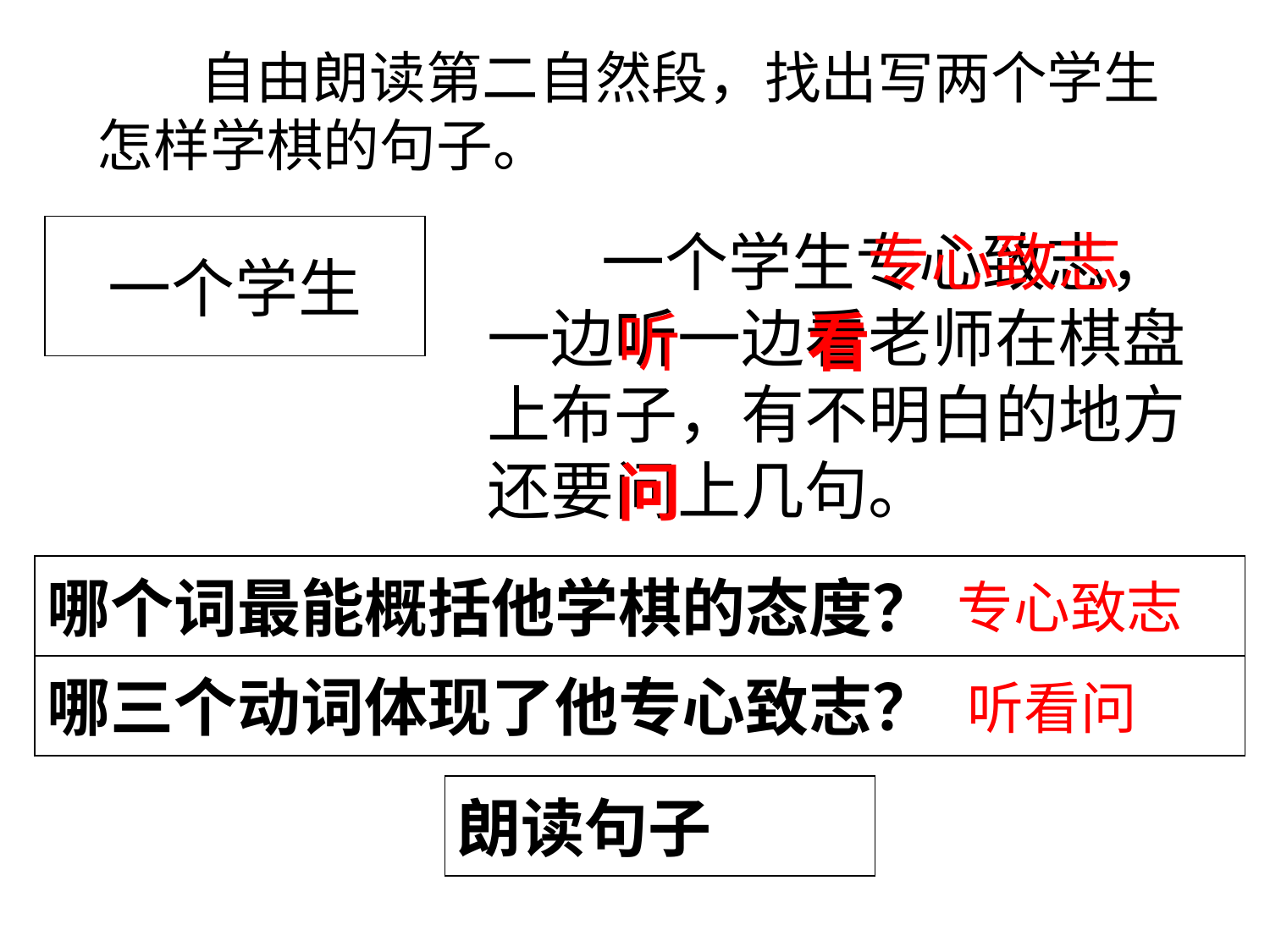

自由朗读第二自然段，找出写两个学生怎样学棋的句子。
一个学生
       一个学生专心致志，一边听一边看老师在棋盘上布子，有不明白的地方还要问上几句。
专心致志
听
看
问
哪个词最能概括他学棋的态度？
专心致志
哪三个动词体现了他专心致志？
听看问
朗读句子